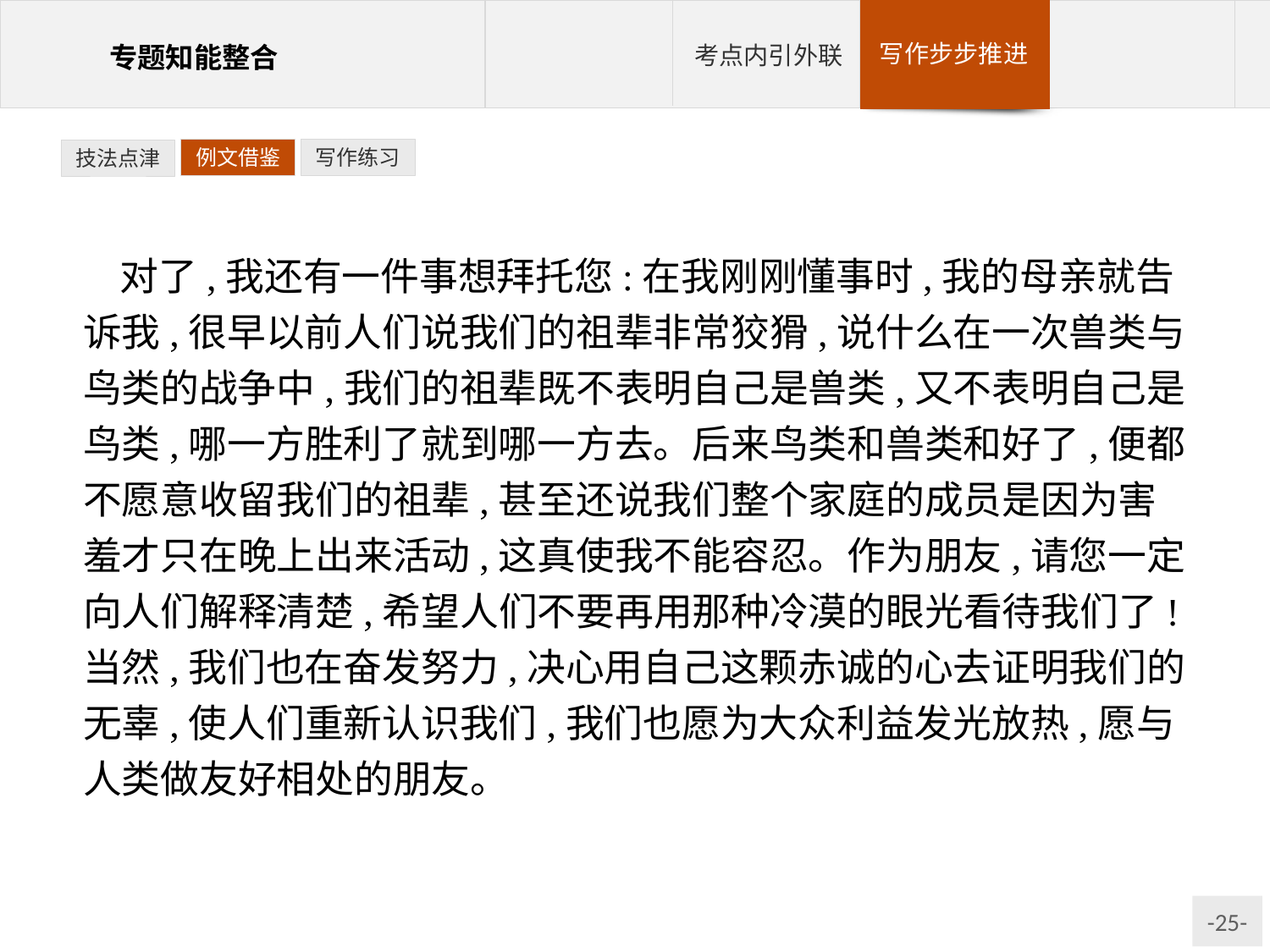

例文借鉴
写作练习
技法点津
对了,我还有一件事想拜托您:在我刚刚懂事时,我的母亲就告诉我,很早以前人们说我们的祖辈非常狡猾,说什么在一次兽类与鸟类的战争中,我们的祖辈既不表明自己是兽类,又不表明自己是鸟类,哪一方胜利了就到哪一方去。后来鸟类和兽类和好了,便都不愿意收留我们的祖辈,甚至还说我们整个家庭的成员是因为害羞才只在晚上出来活动,这真使我不能容忍。作为朋友,请您一定向人们解释清楚,希望人们不要再用那种冷漠的眼光看待我们了!当然,我们也在奋发努力,决心用自己这颗赤诚的心去证明我们的无辜,使人们重新认识我们,我们也愿为大众利益发光放热,愿与人类做友好相处的朋友。